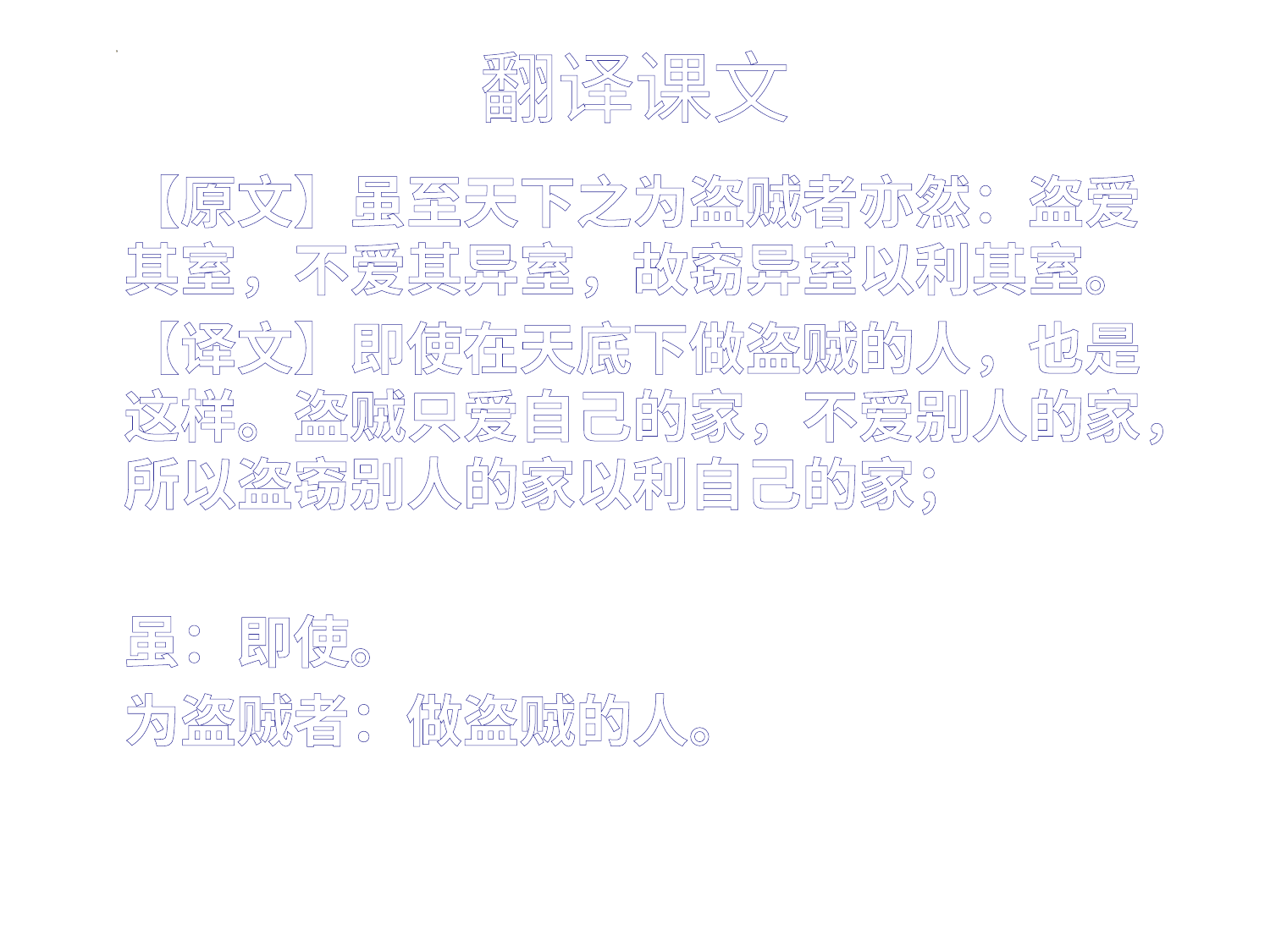

# 翻译课文
【原文】虽至天下之为盗贼者亦然：盗爱其室，不爱其异室，故窃异室以利其室。
【译文】即使在天底下做盗贼的人，也是这样。盗贼只爱自己的家，不爱别人的家，所以盗窃别人的家以利自己的家；

虽：即使。
为盗贼者：做盗贼的人。